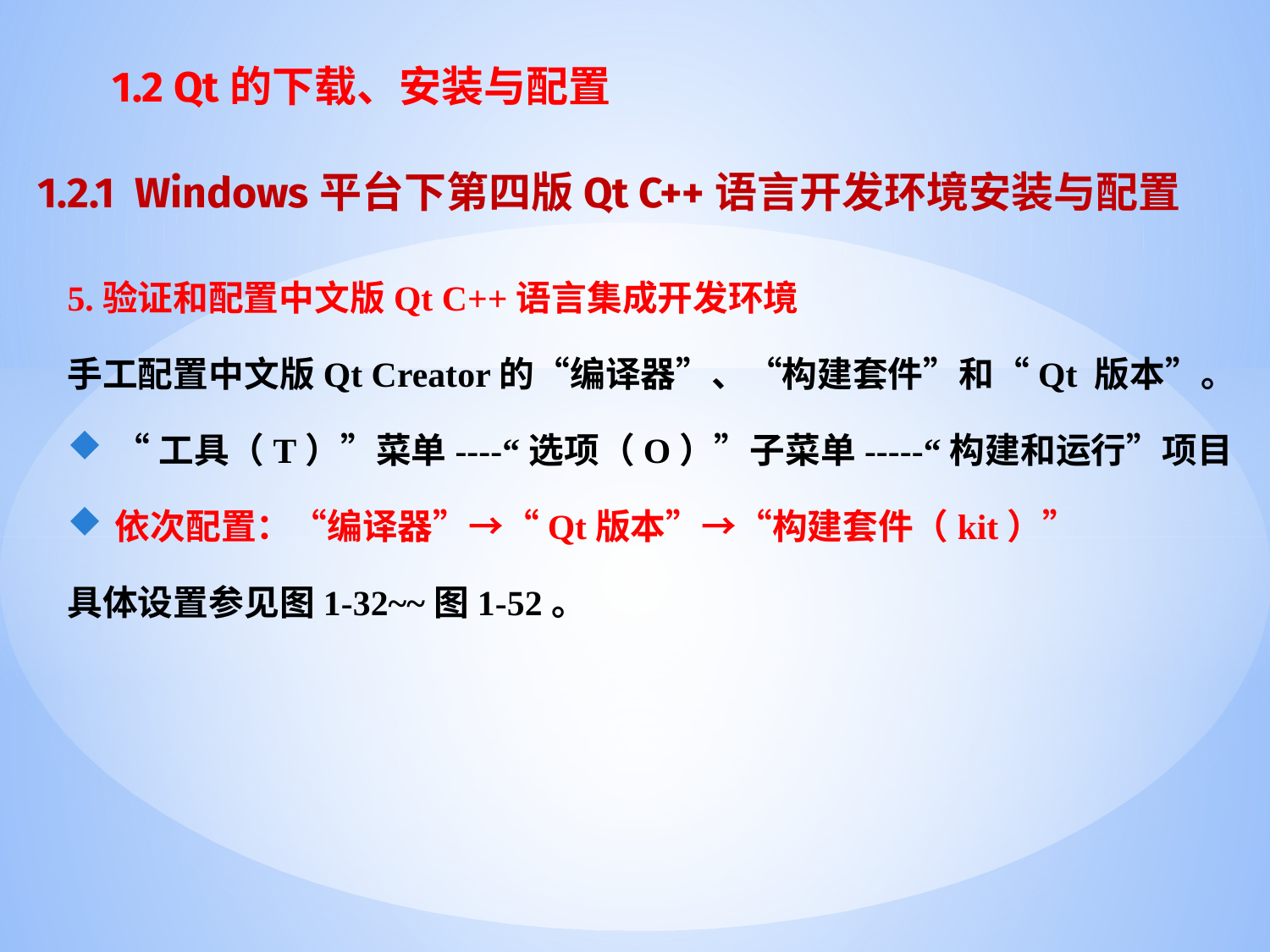

# 1.2 Qt的下载、安装与配置
1.2.1  Windows平台下第四版Qt C++语言开发环境安装与配置
5.验证和配置中文版Qt C++语言集成开发环境
手工配置中文版Qt Creator的“编译器”、“构建套件”和“Qt 版本”。
“工具（T）”菜单----“选项（O）”子菜单-----“构建和运行”项目
依次配置：“编译器”→“Qt版本”→“构建套件（kit）”
具体设置参见图1-32~~图1-52。